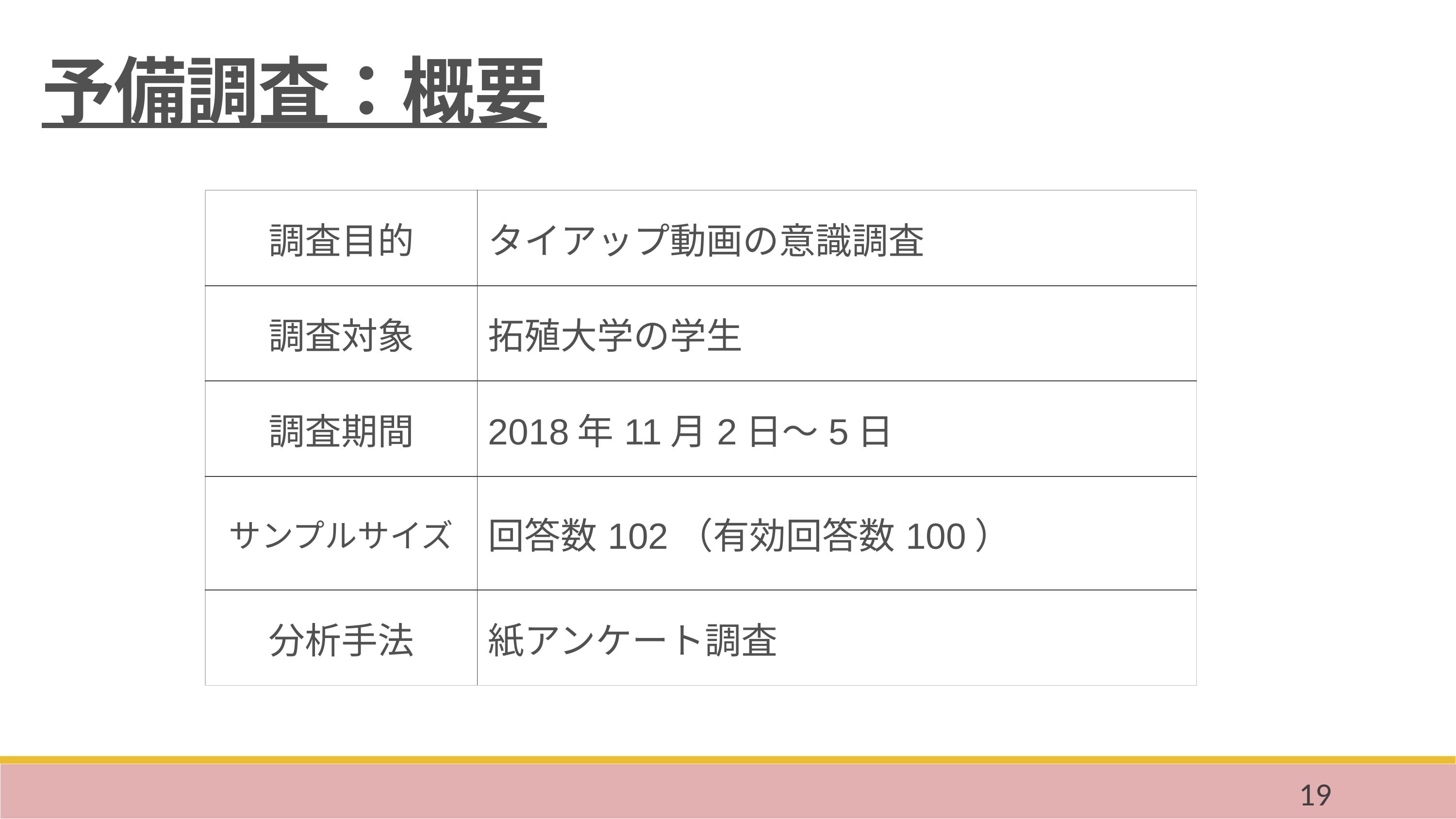

予備調査：概要
| 調査目的 | タイアップ動画の意識調査 |
| --- | --- |
| 調査対象 | 拓殖大学の学生 |
| 調査期間 | 2018年11月2日～5日 |
| サンプルサイズ | 回答数102（有効回答数100） |
| 分析手法 | 紙アンケート調査 |
19